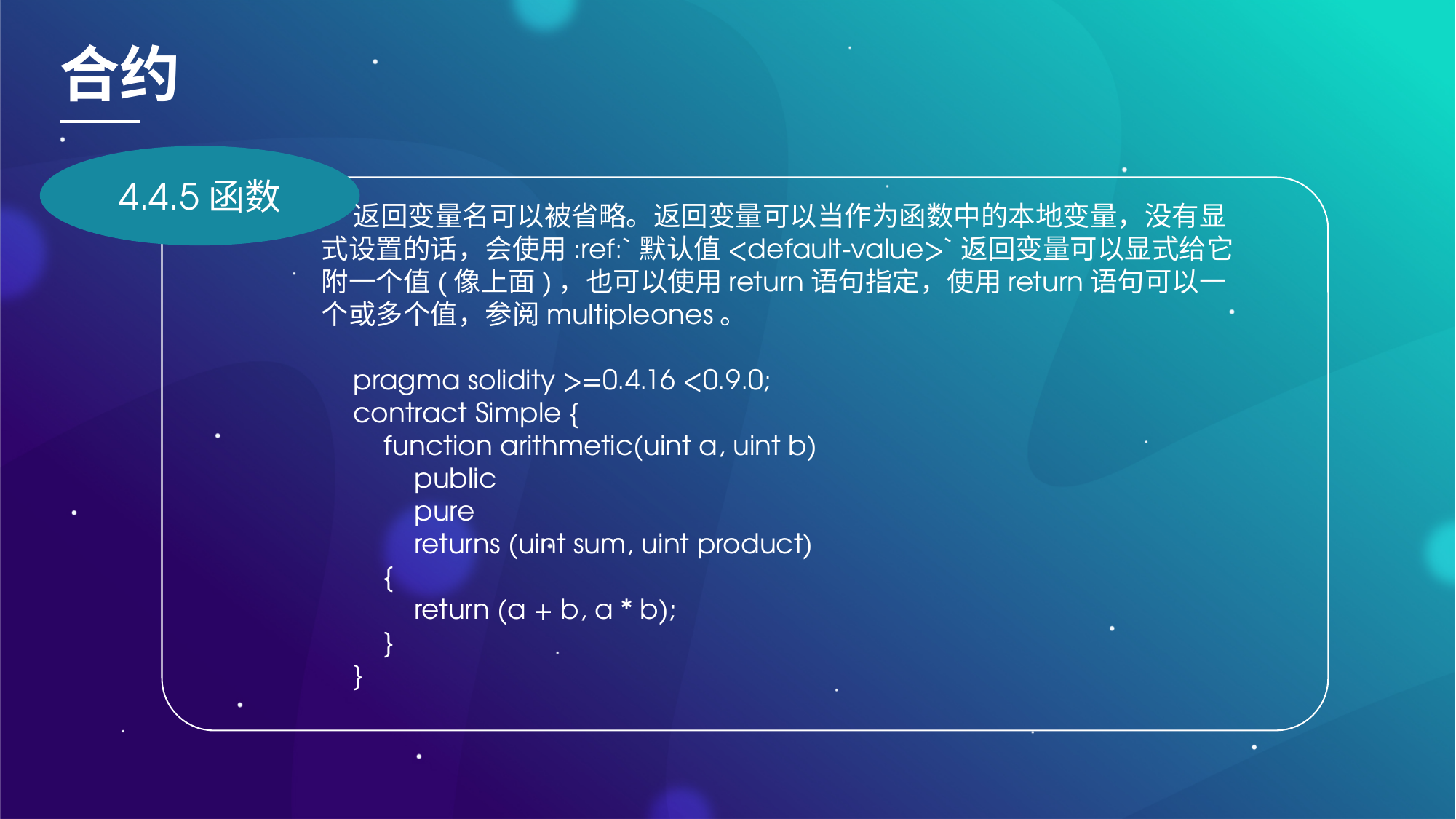

合约
4.4.5函数

返回变量名可以被省略。返回变量可以当作为函数中的本地变量，没有显式设置的话，会使用:ref:`默认值<default-value>`返回变量可以显式给它附一个值(像上面)，也可以使用return语句指定，使用return语句可以一个或多个值，参阅multipleones。

pragma solidity >=0.4.16 <0.9.0;
contract Simple {
    function arithmetic(uint a, uint b)
        public
        pure
        returns (uint sum, uint product)
    {
        return (a + b, a * b);
    }
}